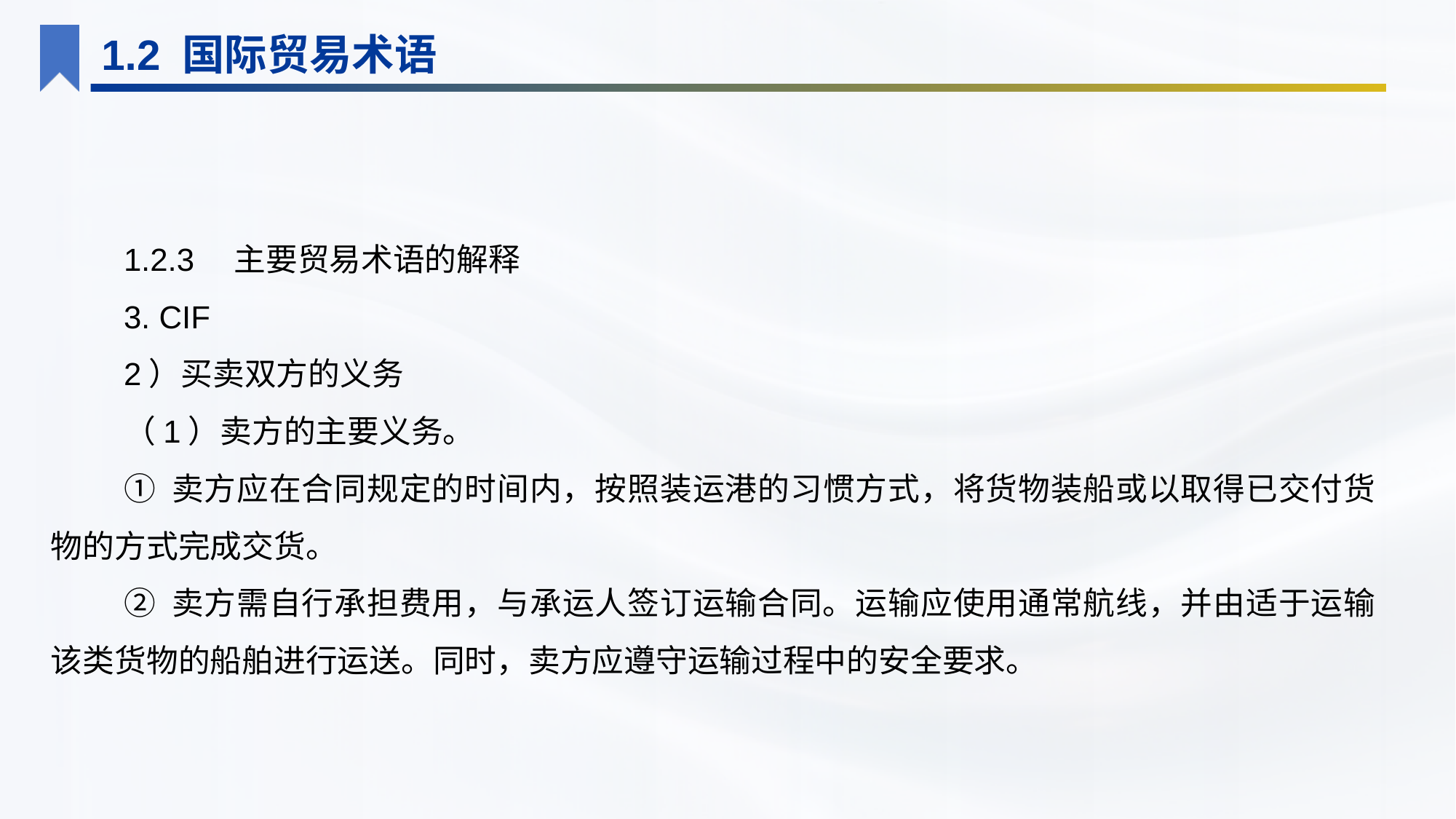

1.2 国际贸易术语
1.2.3　主要贸易术语的解释
3. CIF
2）买卖双方的义务
（1）卖方的主要义务。
① 卖方应在合同规定的时间内，按照装运港的习惯方式，将货物装船或以取得已交付货物的方式完成交货。
② 卖方需自行承担费用，与承运人签订运输合同。运输应使用通常航线，并由适于运输该类货物的船舶进行运送。同时，卖方应遵守运输过程中的安全要求。